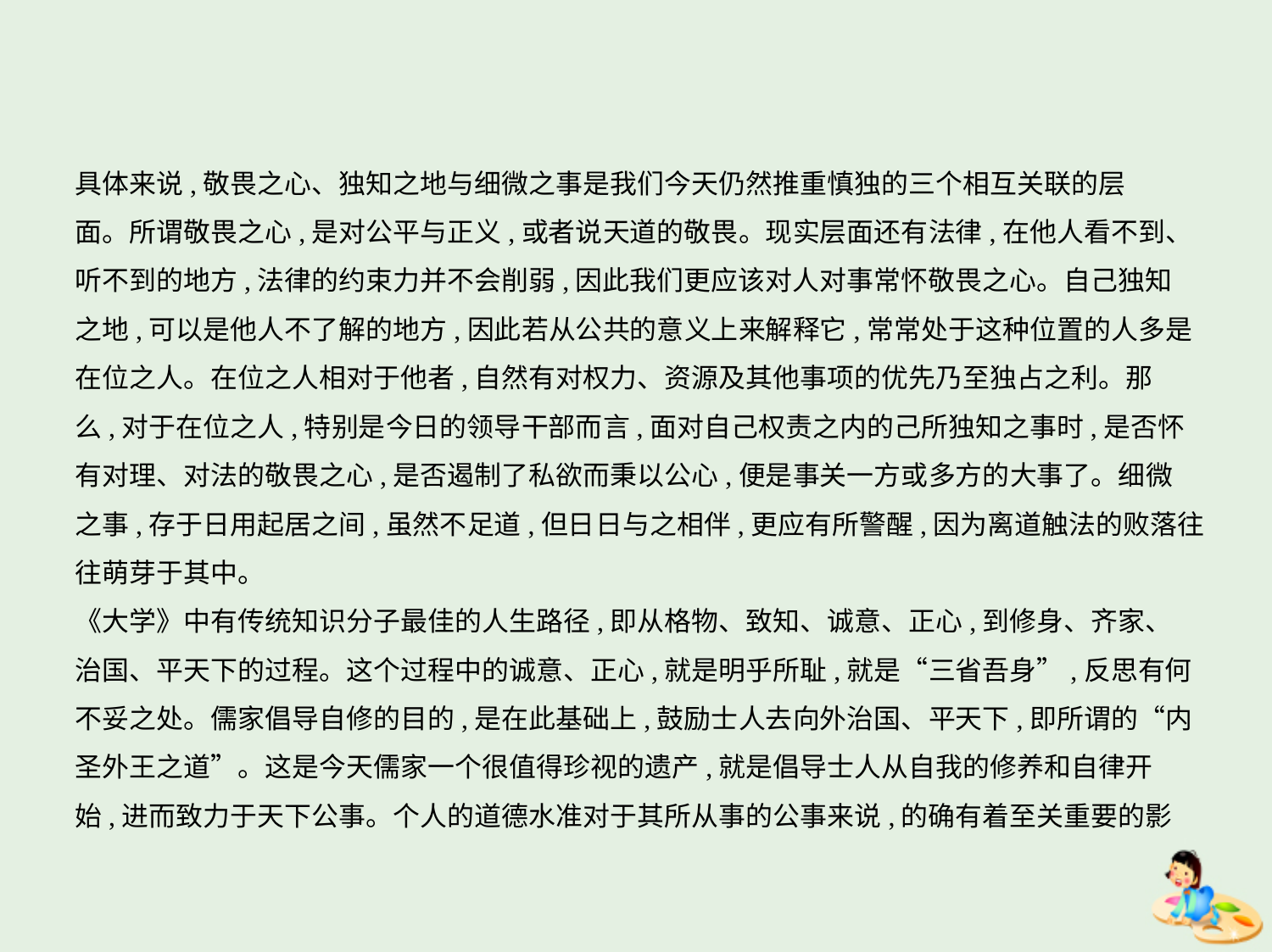

具体来说,敬畏之心、独知之地与细微之事是我们今天仍然推重慎独的三个相互关联的层
面。所谓敬畏之心,是对公平与正义,或者说天道的敬畏。现实层面还有法律,在他人看不到、
听不到的地方,法律的约束力并不会削弱,因此我们更应该对人对事常怀敬畏之心。自己独知
之地,可以是他人不了解的地方,因此若从公共的意义上来解释它,常常处于这种位置的人多是
在位之人。在位之人相对于他者,自然有对权力、资源及其他事项的优先乃至独占之利。那
么,对于在位之人,特别是今日的领导干部而言,面对自己权责之内的己所独知之事时,是否怀
有对理、对法的敬畏之心,是否遏制了私欲而秉以公心,便是事关一方或多方的大事了。细微
之事,存于日用起居之间,虽然不足道,但日日与之相伴,更应有所警醒,因为离道触法的败落往
往萌芽于其中。
《大学》中有传统知识分子最佳的人生路径,即从格物、致知、诚意、正心,到修身、齐家、
治国、平天下的过程。这个过程中的诚意、正心,就是明乎所耻,就是“三省吾身”,反思有何
不妥之处。儒家倡导自修的目的,是在此基础上,鼓励士人去向外治国、平天下,即所谓的“内
圣外王之道”。这是今天儒家一个很值得珍视的遗产,就是倡导士人从自我的修养和自律开
始,进而致力于天下公事。个人的道德水准对于其所从事的公事来说,的确有着至关重要的影